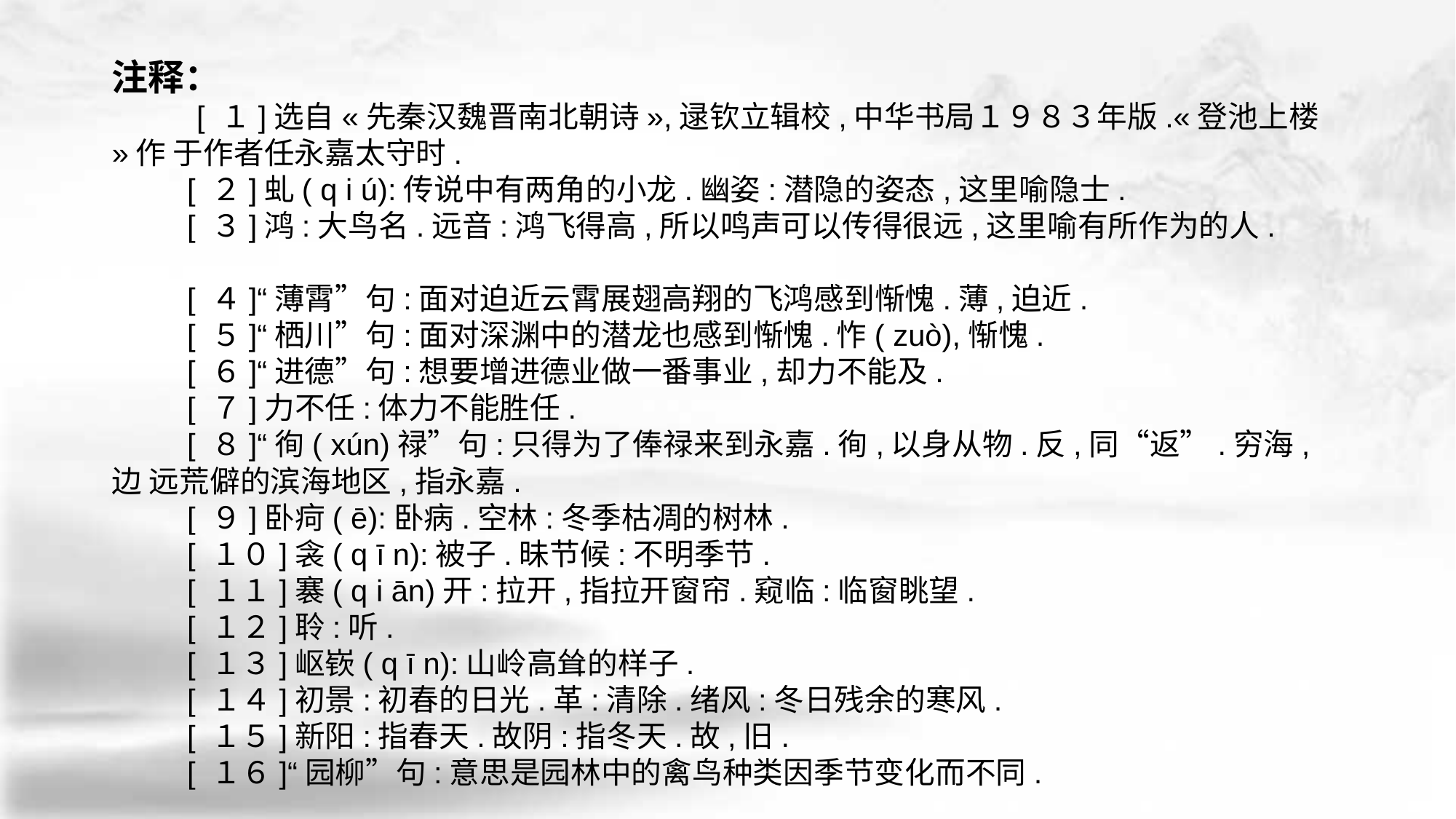

注释：
　       [ １]选自«先秦汉魏晋南北朝诗»,逯钦立辑校,中华书局１９８３年版.«登池上楼»作 于作者任永嘉太守时.
         [ ２]虬( q i ú):传说中有两角的小龙.幽姿:潜隐的姿态,这里喻隐士.
         [ ３]鸿:大鸟名.远音:鸿飞得高,所以鸣声可以传得很远,这里喻有所作为的人.
         [ ４]“薄霄”句:面对迫近云霄展翅高翔的飞鸿感到惭愧.薄,迫近.
         [ ５]“栖川”句:面对深渊中的潜龙也感到惭愧.怍( zuò),惭愧.
         [ ６]“进德”句:想要增进德业做一番事业,却力不能及.
         [ ７]力不任:体力不能胜任.
         [ ８]“徇( xún)禄”句:只得为了俸禄来到永嘉.徇,以身从物.反,同“返”.穷海,边 远荒僻的滨海地区,指永嘉.
         [ ９]卧疴( ē):卧病.空林:冬季枯凋的树林.
         [ １０]衾( q ī n):被子.昧节候:不明季节.
         [ １１]褰( q i ān)开:拉开,指拉开窗帘.窥临:临窗眺望.
         [ １２]聆:听.
         [ １３]岖嵚( q ī n):山岭高耸的样子.
         [ １４]初景:初春的日光.革:清除.绪风:冬日残余的寒风.
         [ １５]新阳:指春天.故阴:指冬天.故,旧.
         [ １６]“园柳”句:意思是园林中的禽鸟种类因季节变化而不同.